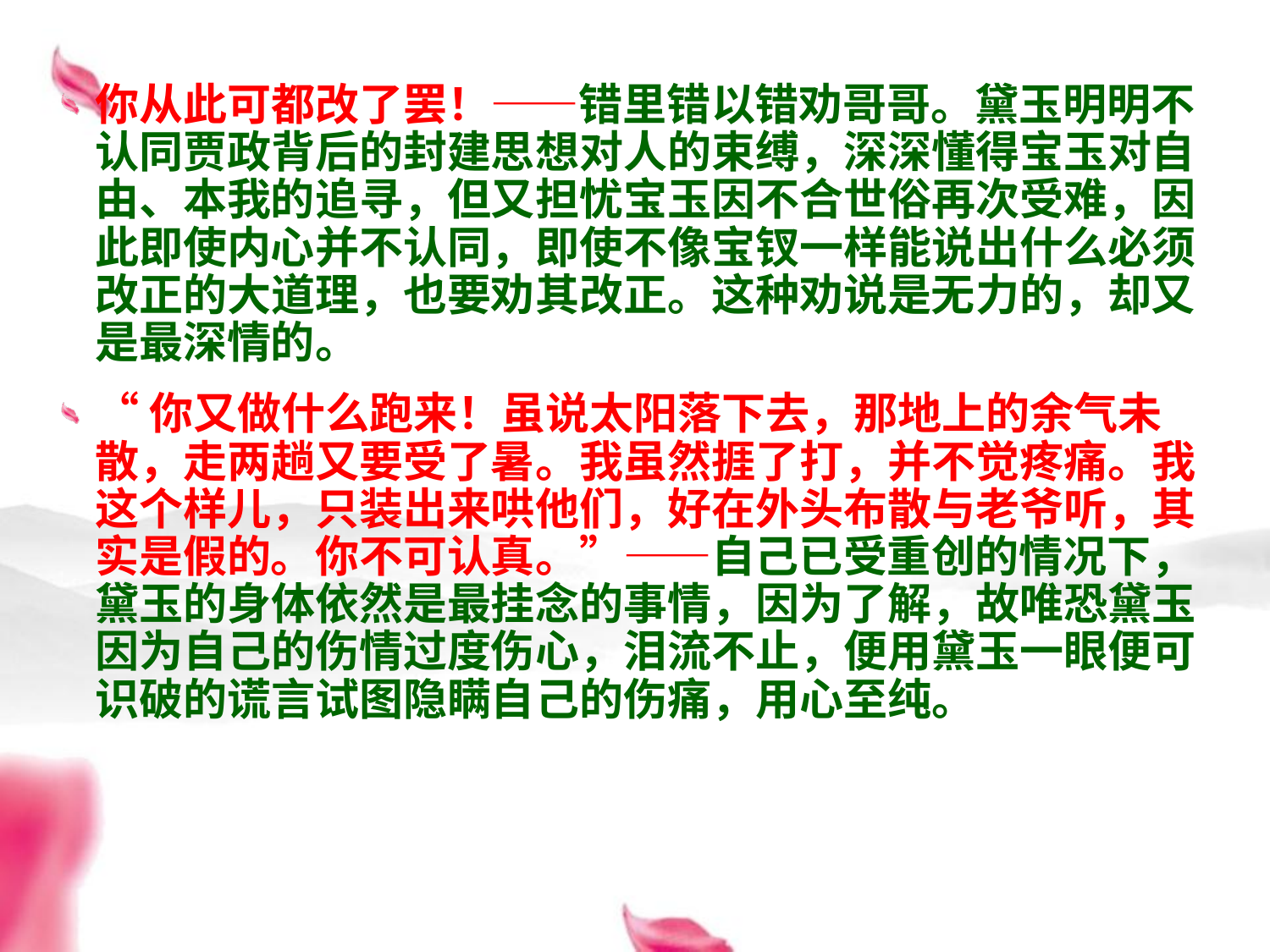

你从此可都改了罢！——错里错以错劝哥哥。黛玉明明不认同贾政背后的封建思想对人的束缚，深深懂得宝玉对自由、本我的追寻，但又担忧宝玉因不合世俗再次受难，因此即使内心并不认同，即使不像宝钗一样能说出什么必须改正的大道理，也要劝其改正。这种劝说是无力的，却又是最深情的。
“你又做什么跑来！虽说太阳落下去，那地上的余气未散，走两趟又要受了暑。我虽然捱了打，并不觉疼痛。我这个样儿，只装出来哄他们，好在外头布散与老爷听，其实是假的。你不可认真。”——自己已受重创的情况下，黛玉的身体依然是最挂念的事情，因为了解，故唯恐黛玉因为自己的伤情过度伤心，泪流不止，便用黛玉一眼便可识破的谎言试图隐瞒自己的伤痛，用心至纯。